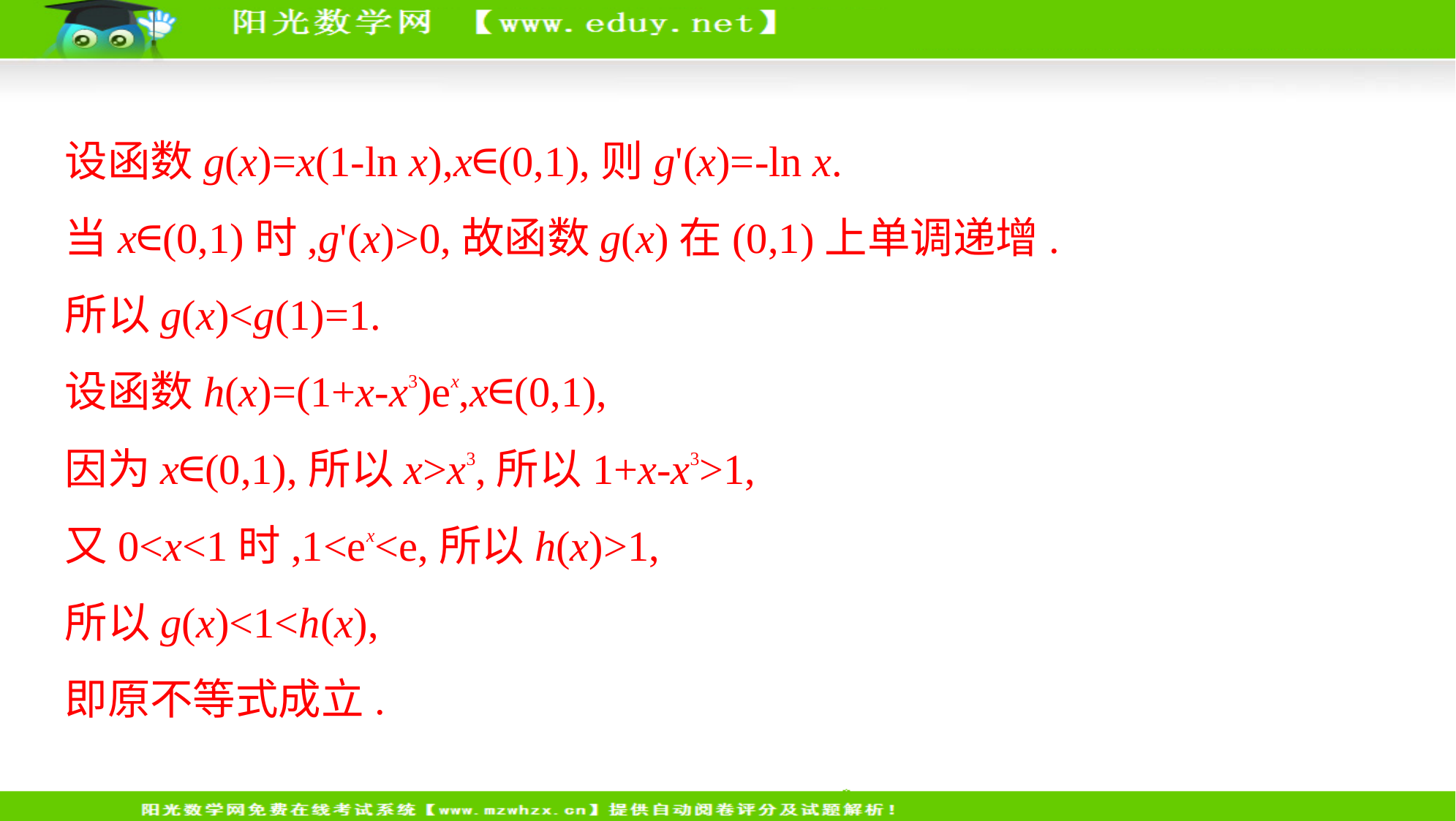

设函数g(x)=x(1-ln x),x∈(0,1),则g'(x)=-ln x.
当x∈(0,1)时,g'(x)>0,故函数g(x)在(0,1)上单调递增.
所以g(x)<g(1)=1.
设函数h(x)=(1+x-x3)ex,x∈(0,1),
因为x∈(0,1),所以x>x3,所以1+x-x3>1,
又0<x<1时,1<ex<e,所以h(x)>1,
所以g(x)<1<h(x),
即原不等式成立.